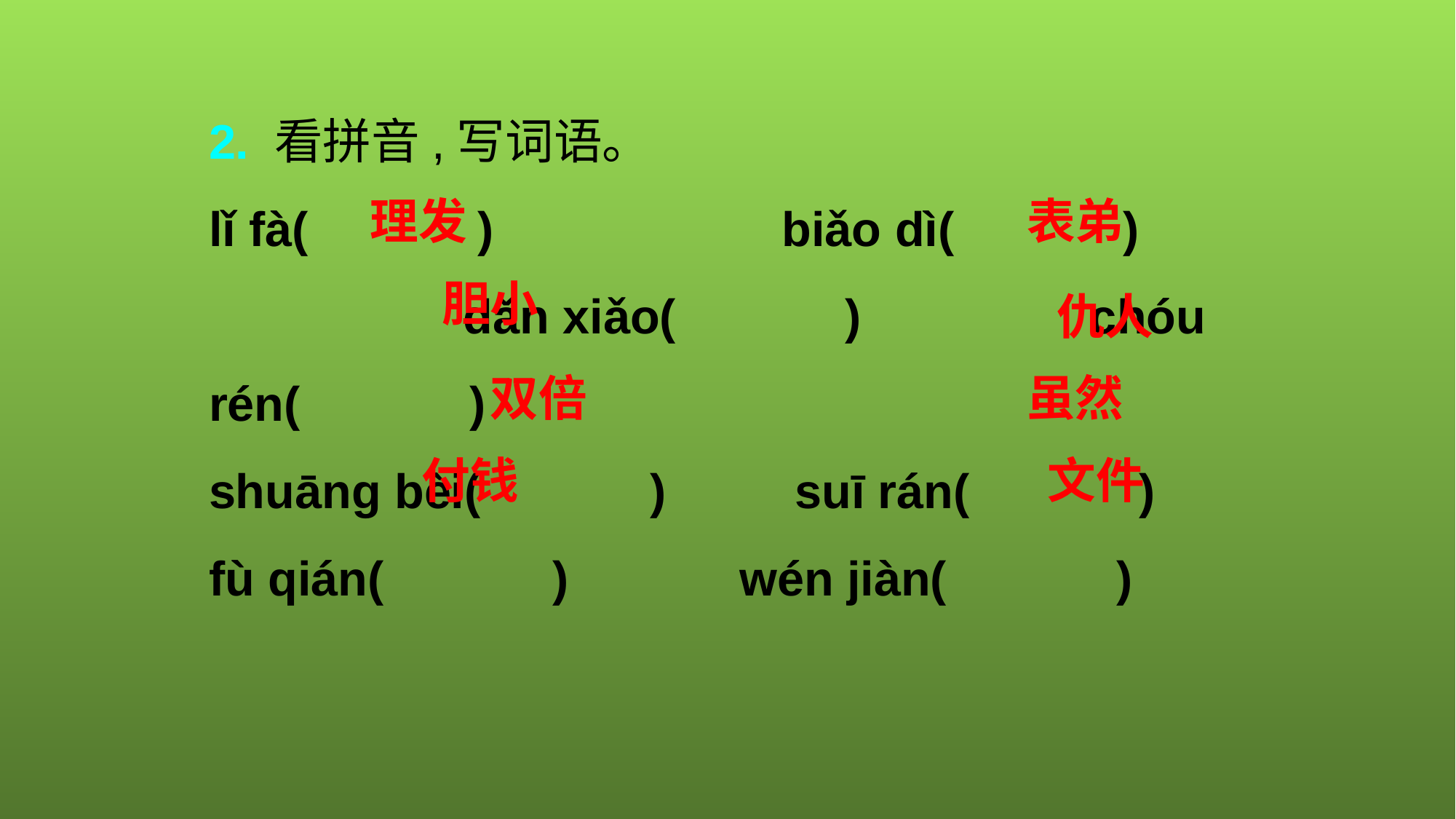

2. 看拼音,写词语。
lǐ fà(　　　)　　　　　  biǎo dì(　　　)　　　　　　　dǎn xiǎo(　　　)　　　　 chóu rén(　　　)
shuānɡ bèi(　　　)	   suī rán(　　　)
fù qián(　　　)	       wén jiàn(　　　)
理发
表弟
胆小
仇人
双倍
虽然
付钱
文件